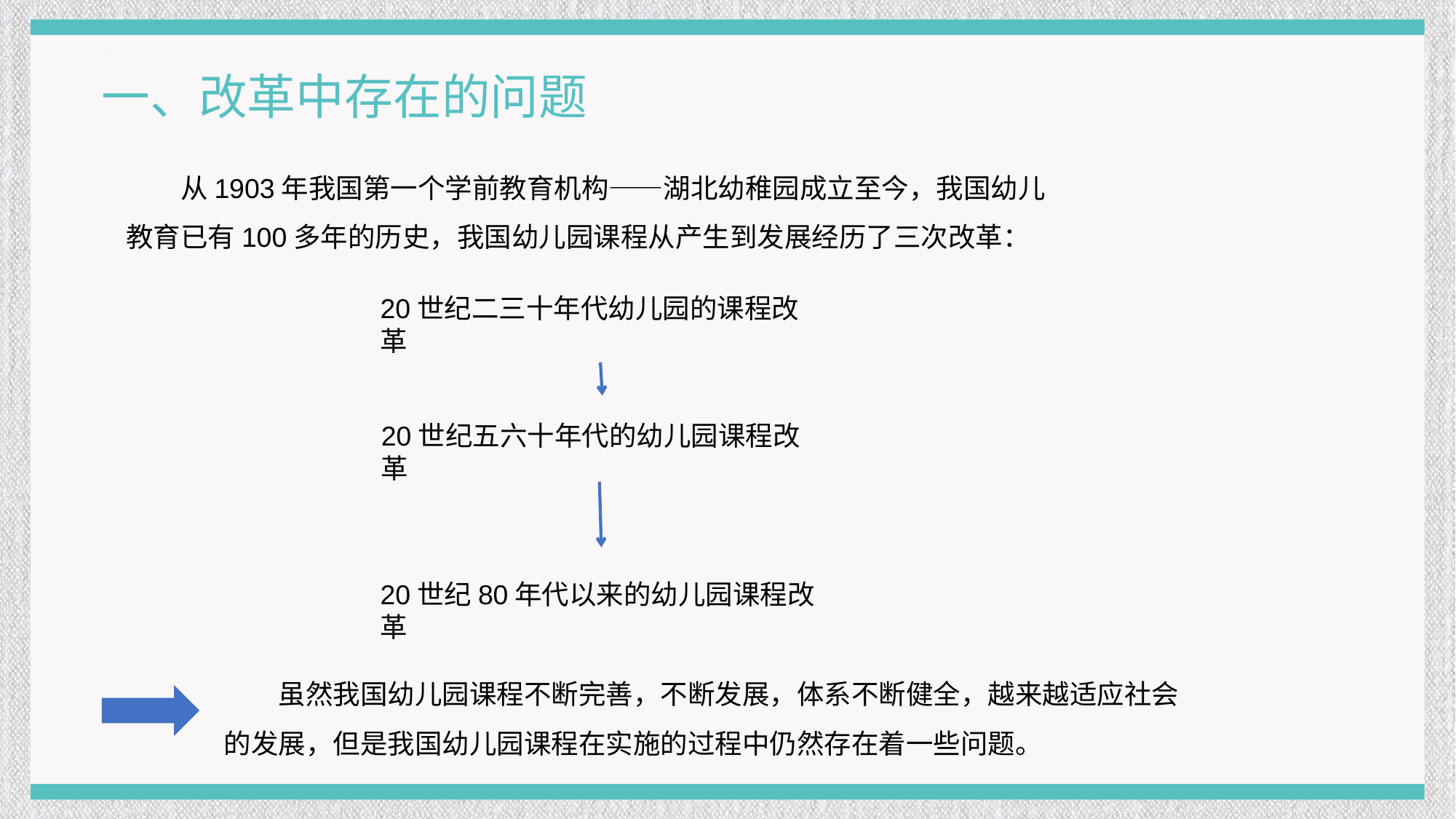

一、改革中存在的问题
从1903年我国第一个学前教育机构——湖北幼稚园成立至今，我国幼儿教育已有100多年的历史，我国幼儿园课程从产生到发展经历了三次改革：
20世纪二三十年代幼儿园的课程改革
20世纪五六十年代的幼儿园课程改革
20世纪80年代以来的幼儿园课程改革
虽然我国幼儿园课程不断完善，不断发展，体系不断健全，越来越适应社会的发展，但是我国幼儿园课程在实施的过程中仍然存在着一些问题。